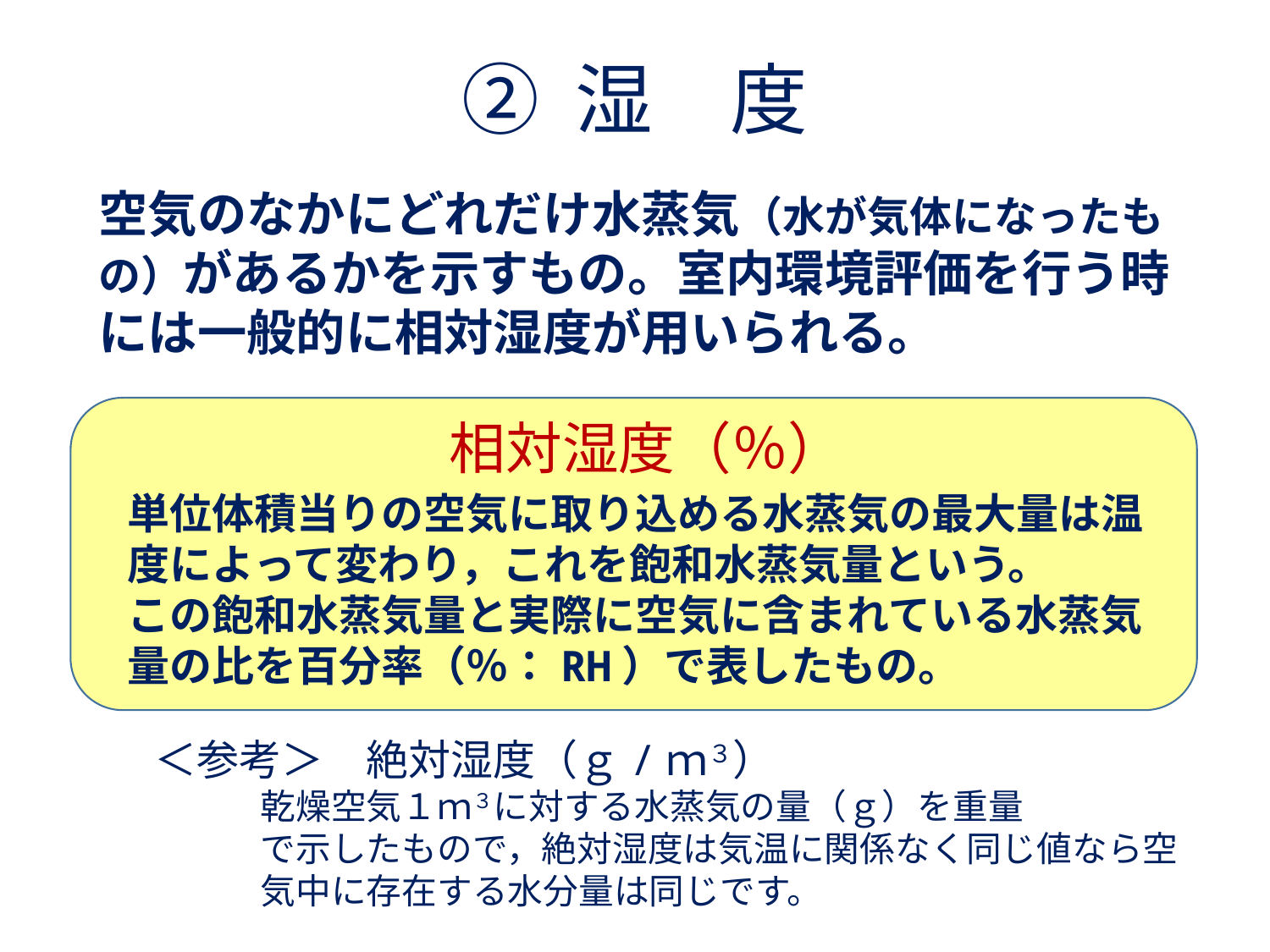

② 湿　度
空気のなかにどれだけ水蒸気（水が気体になったもの）があるかを示すもの。室内環境評価を行う時には一般的に相対湿度が用いられる。

相対湿度（％）
単位体積当りの空気に取り込める水蒸気の最大量は温度によって変わり，これを飽和水蒸気量という。
この飽和水蒸気量と実際に空気に含まれている水蒸気量の比を百分率（％：RH）で表したもの。
＜参考＞　絶対湿度（ｇ/ｍ３）
　　　乾燥空気１ｍ３に対する水蒸気の量（ｇ）を重量
　　　で示したもので，絶対湿度は気温に関係なく同じ値なら空
　　　気中に存在する水分量は同じです。